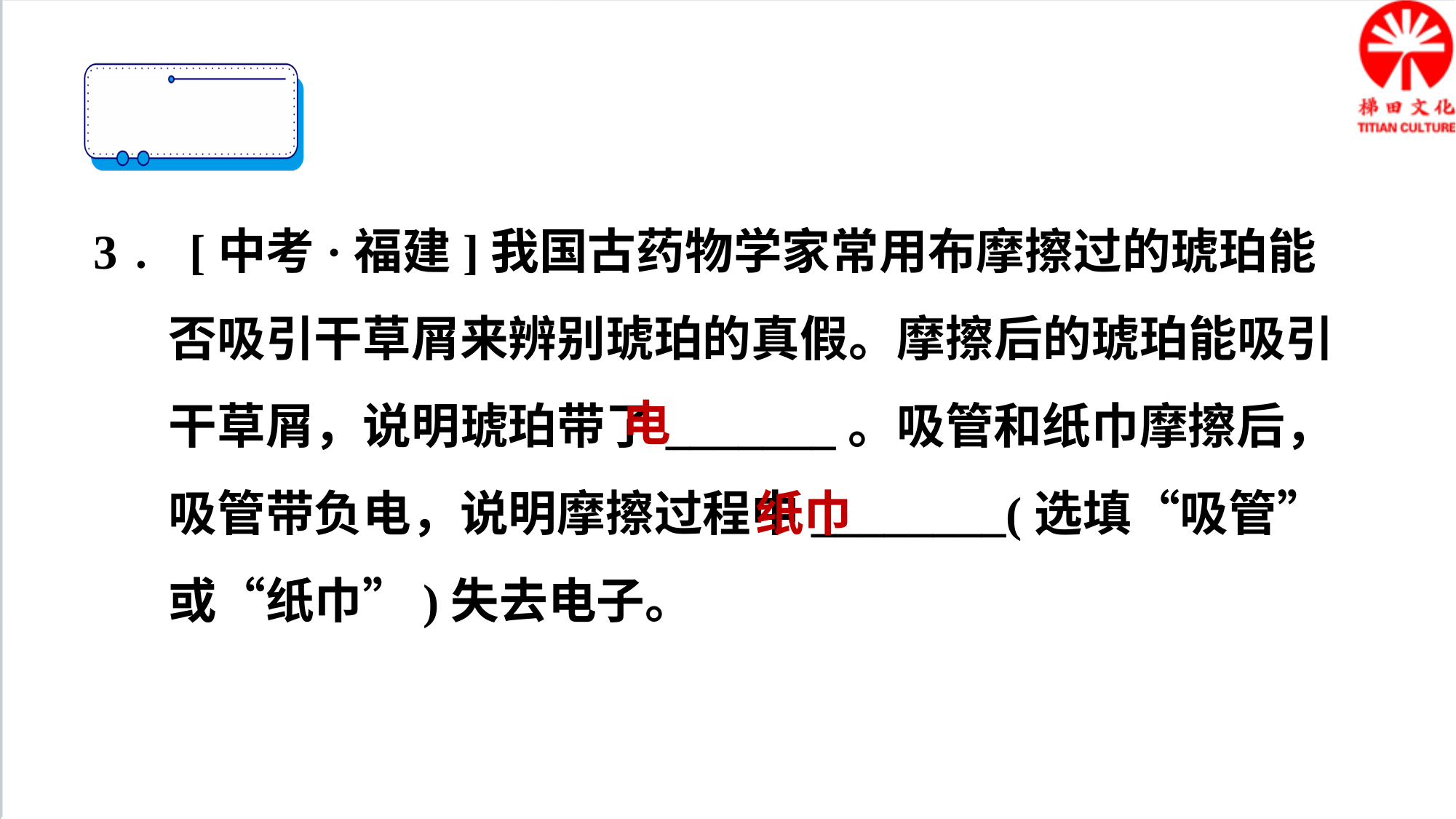

3．[中考·福建]我国古药物学家常用布摩擦过的琥珀能否吸引干草屑来辨别琥珀的真假。摩擦后的琥珀能吸引干草屑，说明琥珀带了_______。吸管和纸巾摩擦后，吸管带负电，说明摩擦过程中________(选填“吸管”或“纸巾”)失去电子。
电
纸巾